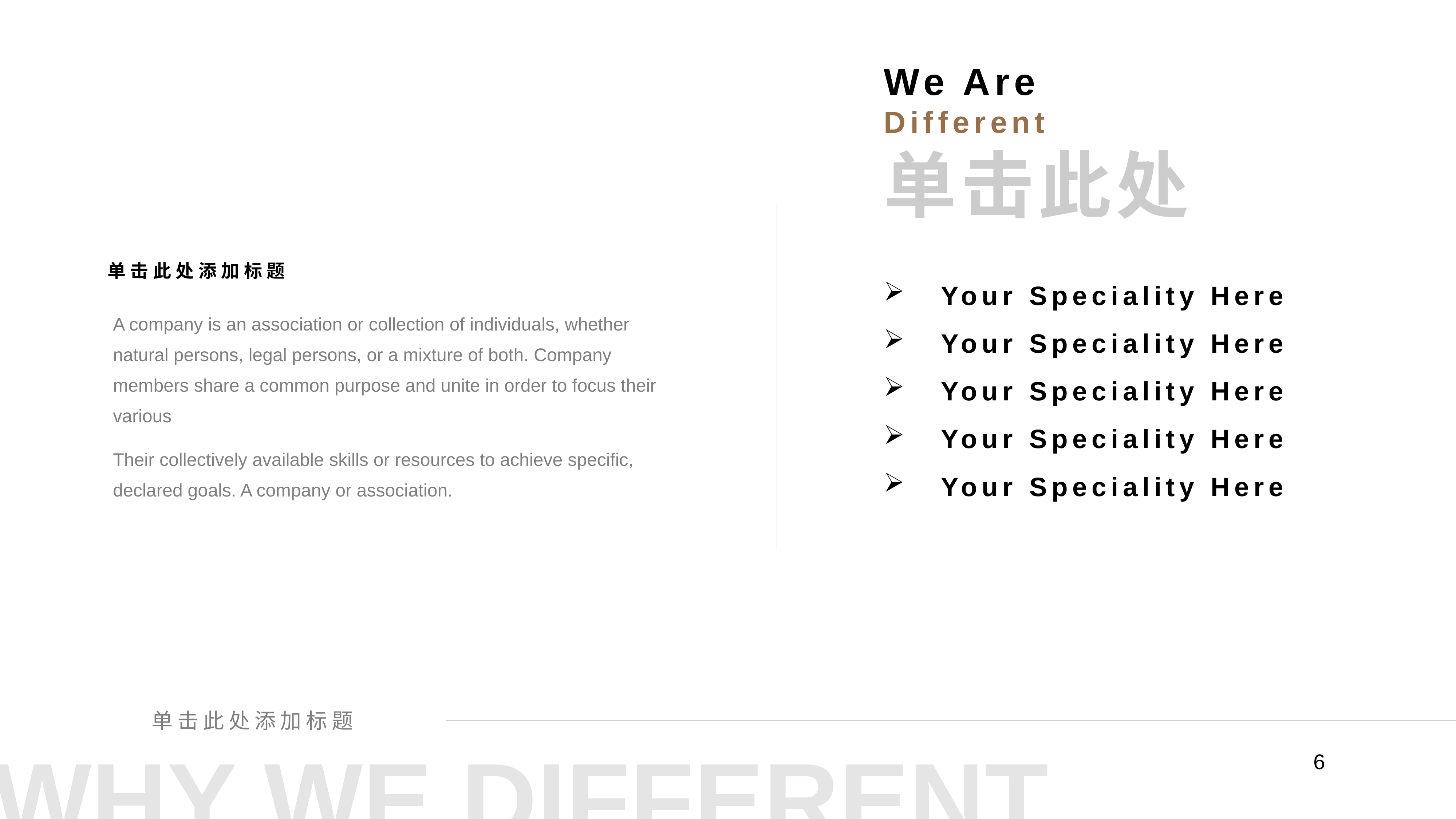

We Are
Different
单击此处
单击此处添加标题
   Your Speciality Here
   Your Speciality Here
   Your Speciality Here
   Your Speciality Here
   Your Speciality Here
A company is an association or collection of individuals, whether natural persons, legal persons, or a mixture of both. Company members share a common purpose and unite in order to focus their various
Their collectively available skills or resources to achieve specific, declared goals. A company or association.
单击此处添加标题
WHY WE DIFFERENT